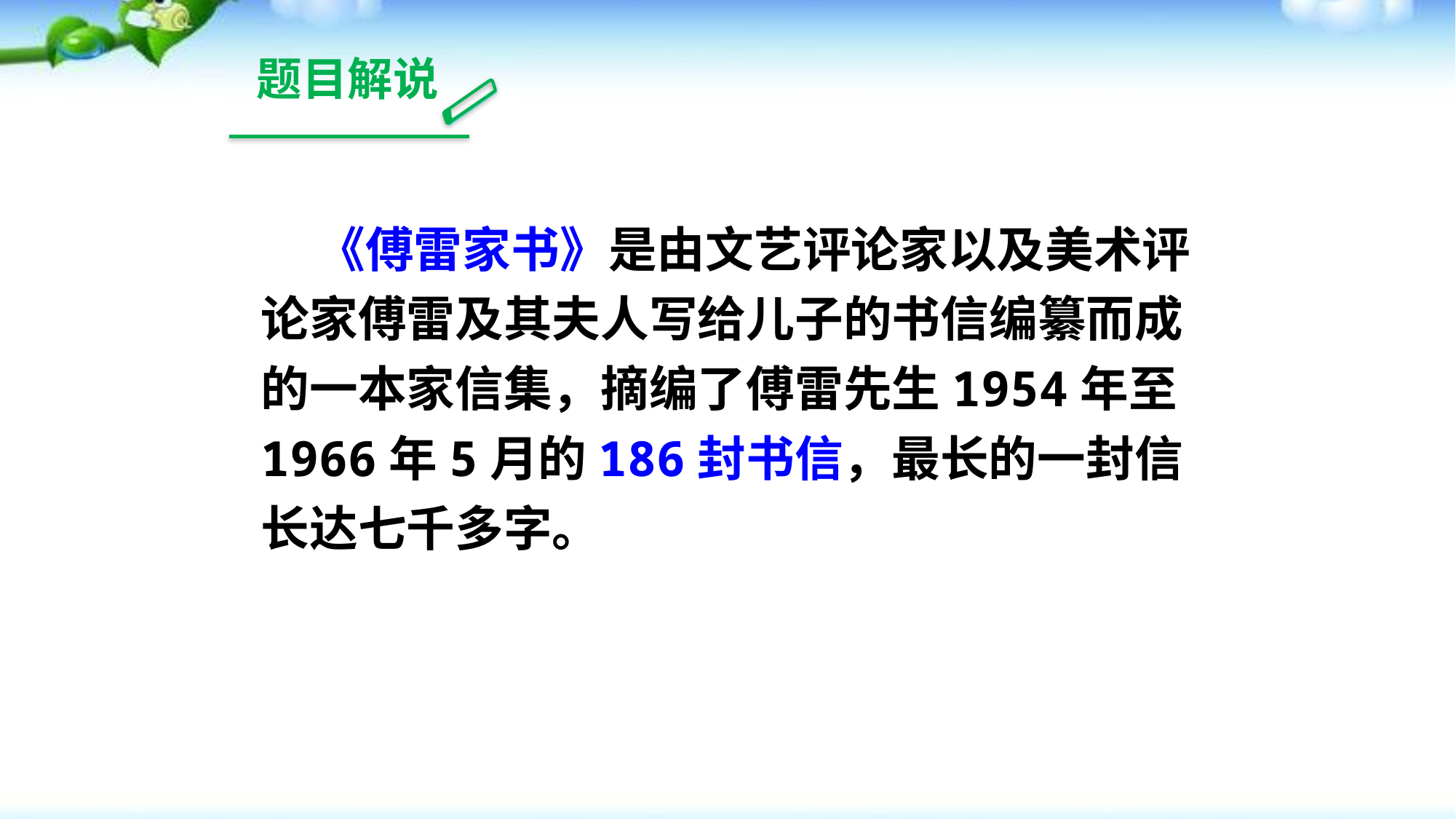

题目解说

    《傅雷家书》是由文艺评论家以及美术评论家傅雷及其夫人写给儿子的书信编纂而成的一本家信集，摘编了傅雷先生1954年至1966年5月的186封书信，最长的一封信长达七千多字。
https://www.ypppt.com/